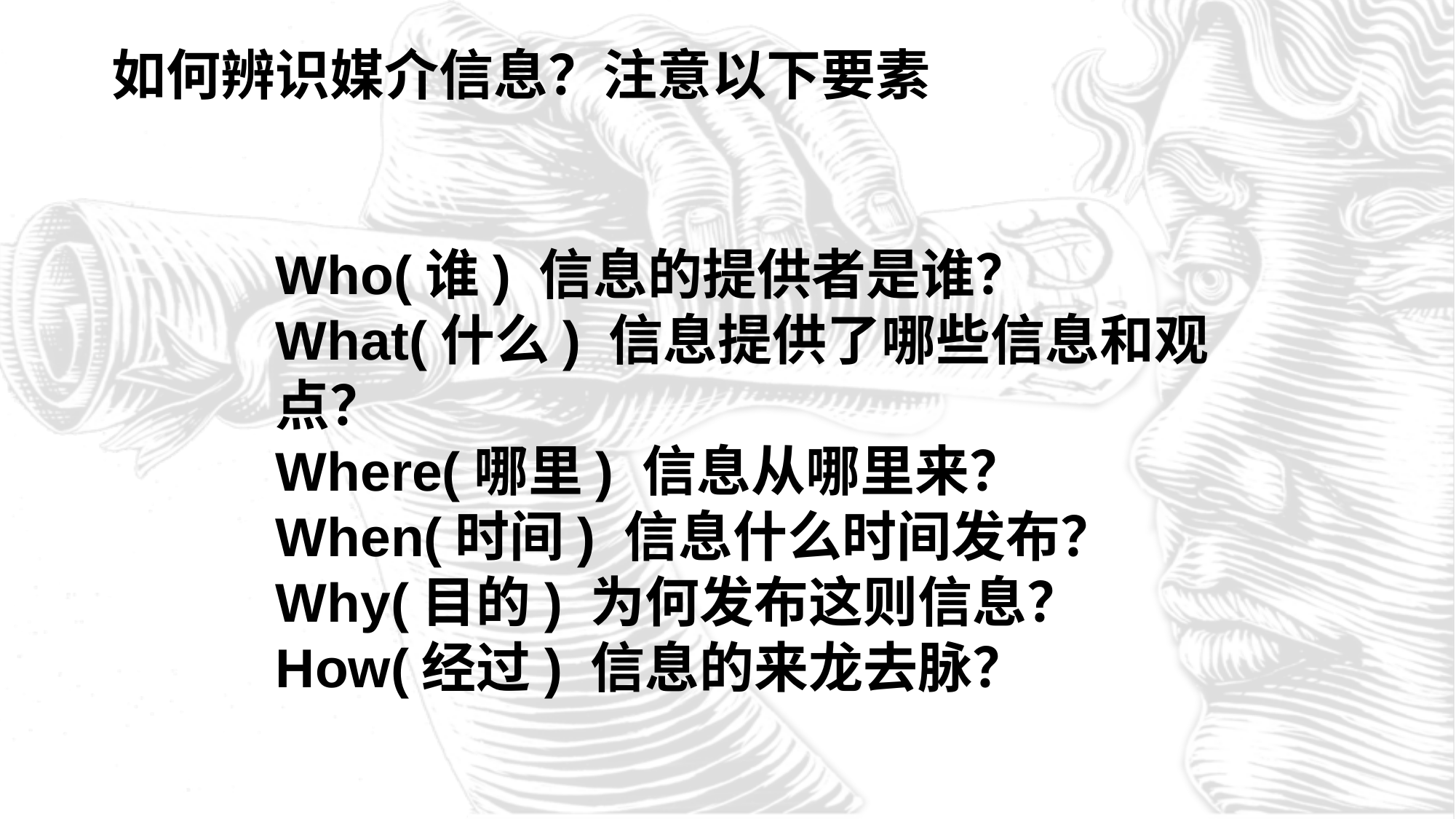

如何辨识媒介信息？注意以下要素
Who(谁) 信息的提供者是谁？
What(什么) 信息提供了哪些信息和观点？
Where(哪里) 信息从哪里来？
When(时间) 信息什么时间发布？
Why(目的) 为何发布这则信息？
How(经过) 信息的来龙去脉？